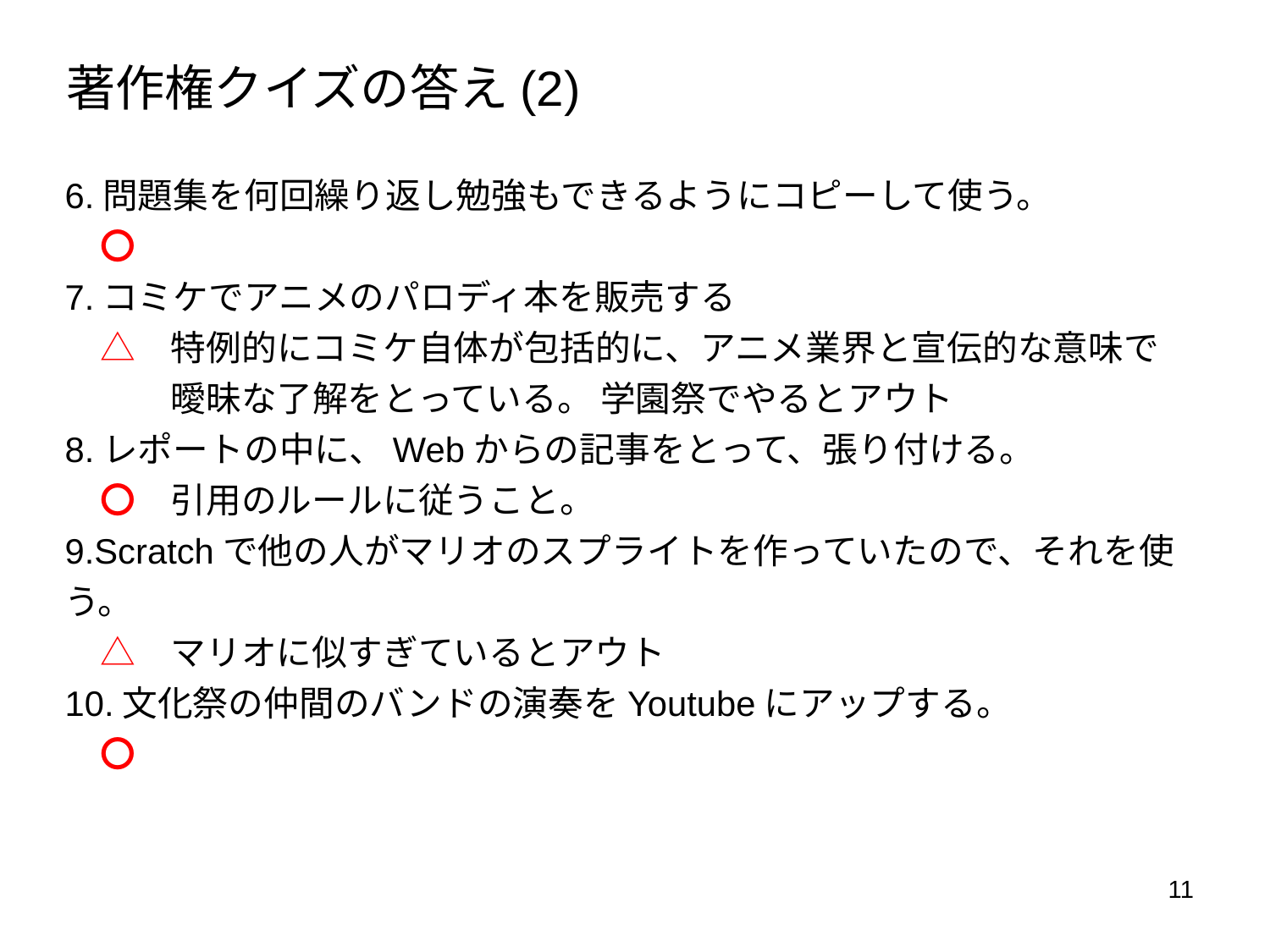

# 著作権クイズの答え(2)
6.問題集を何回繰り返し勉強もできるようにコピーして使う。
　〇
7.コミケでアニメのパロディ本を販売する
　△　特例的にコミケ自体が包括的に、アニメ業界と宣伝的な意味で
　　　曖昧な了解をとっている。 学園祭でやるとアウト
8.レポートの中に、Webからの記事をとって、張り付ける。
　〇　引用のルールに従うこと。
9.Scratchで他の人がマリオのスプライトを作っていたので、それを使う。
　△　マリオに似すぎているとアウト
10.文化祭の仲間のバンドの演奏をYoutubeにアップする。
　〇

11